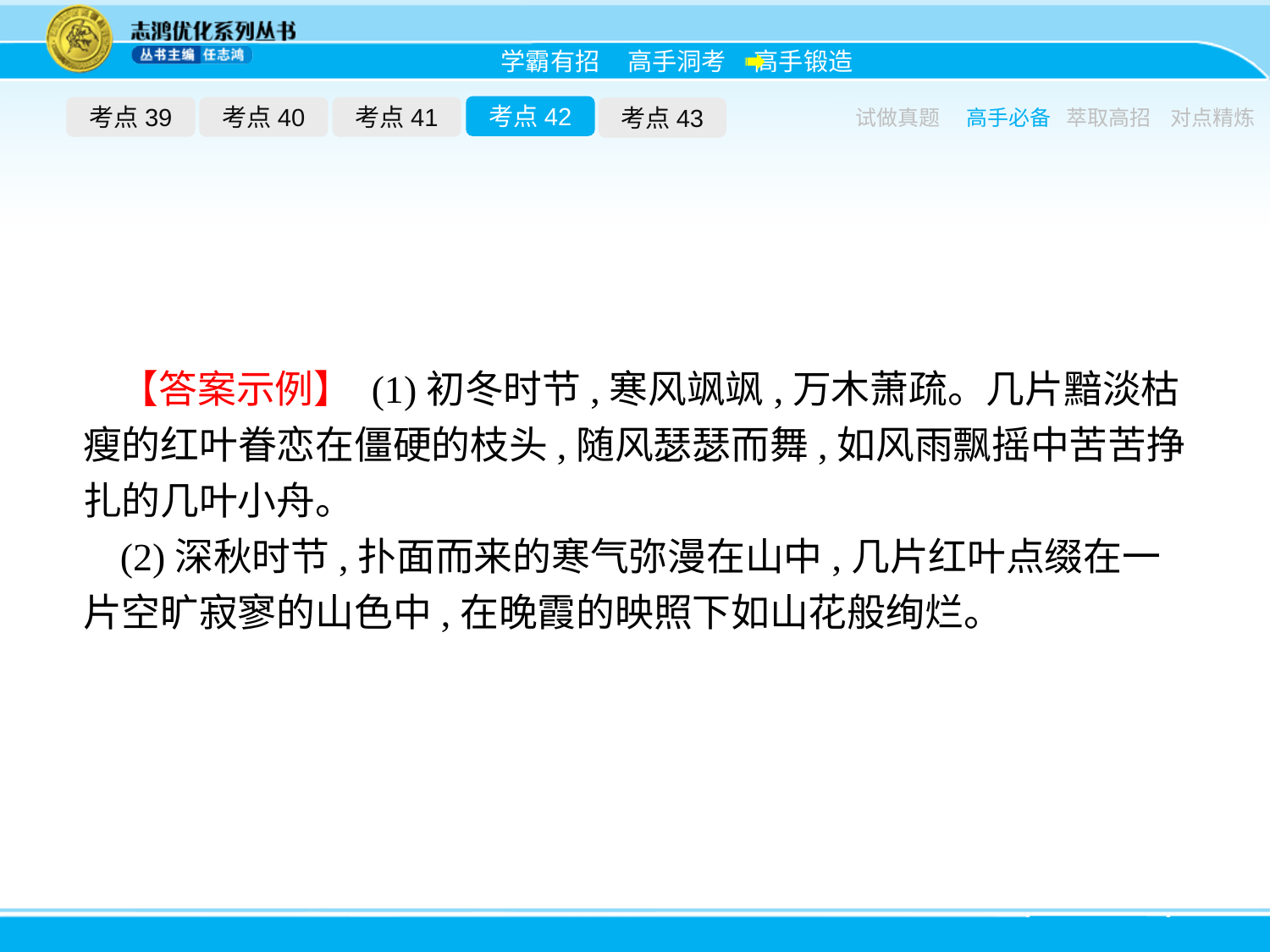

考点42
考点39
考点40
考点41
考点43
试做真题
高手必备
萃取高招
对点精炼
【答案示例】 (1)初冬时节,寒风飒飒,万木萧疏。几片黯淡枯瘦的红叶眷恋在僵硬的枝头,随风瑟瑟而舞,如风雨飘摇中苦苦挣扎的几叶小舟。
(2)深秋时节,扑面而来的寒气弥漫在山中,几片红叶点缀在一片空旷寂寥的山色中,在晚霞的映照下如山花般绚烂。